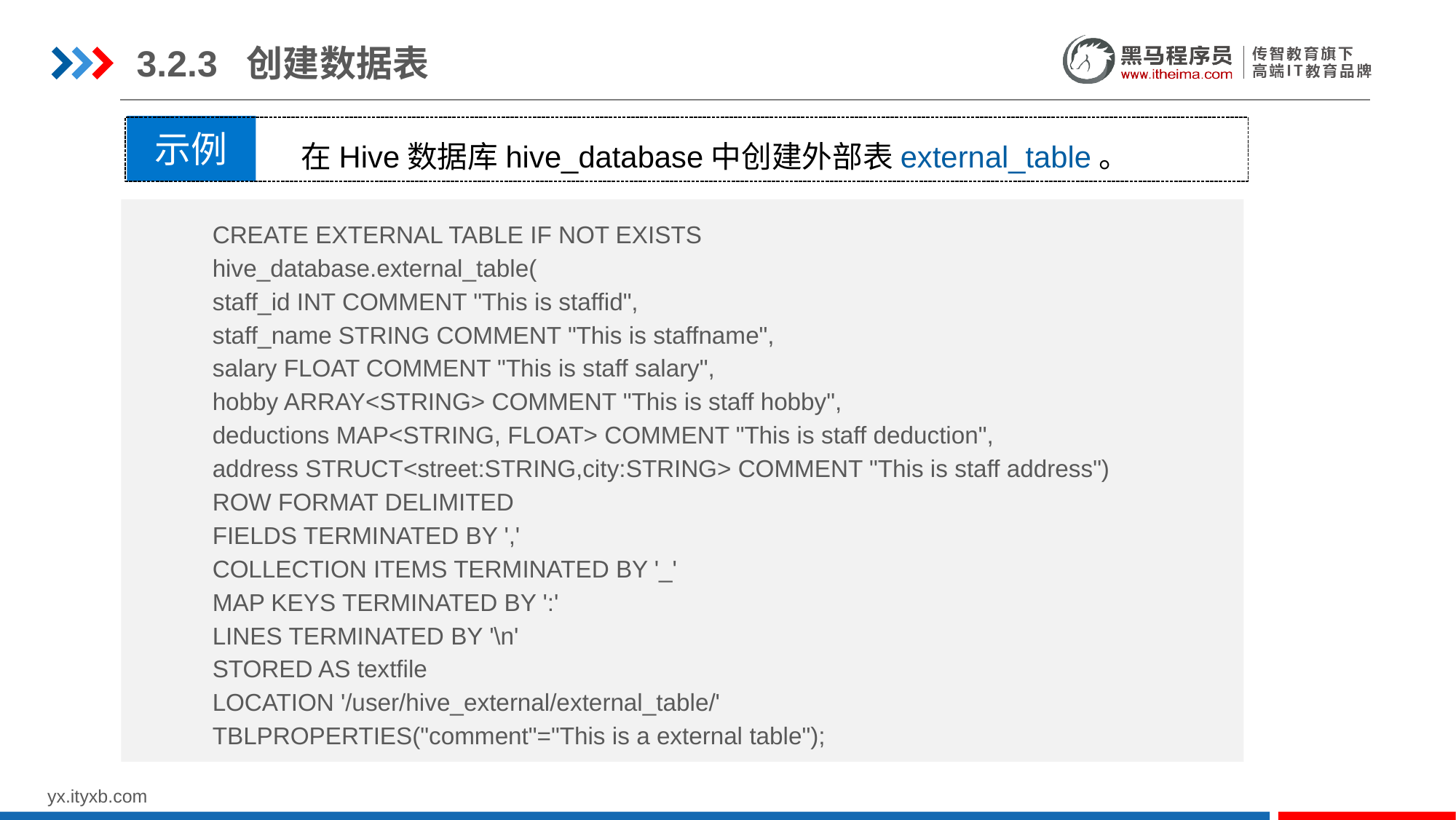

3.2.3  创建数据表
在Hive数据库hive_database中创建外部表external_table。
示例

CREATE EXTERNAL TABLE IF NOT EXISTS
hive_database.external_table(
staff_id INT COMMENT "This is staffid",
staff_name STRING COMMENT "This is staffname",
salary FLOAT COMMENT "This is staff salary",
hobby ARRAY<STRING> COMMENT "This is staff hobby",
deductions MAP<STRING, FLOAT> COMMENT "This is staff deduction",
address STRUCT<street:STRING,city:STRING> COMMENT "This is staff address")
ROW FORMAT DELIMITED
FIELDS TERMINATED BY ','
COLLECTION ITEMS TERMINATED BY '_'
MAP KEYS TERMINATED BY ':'
LINES TERMINATED BY '\n'
STORED AS textfile
LOCATION '/user/hive_external/external_table/'
TBLPROPERTIES("comment"="This is a external table");